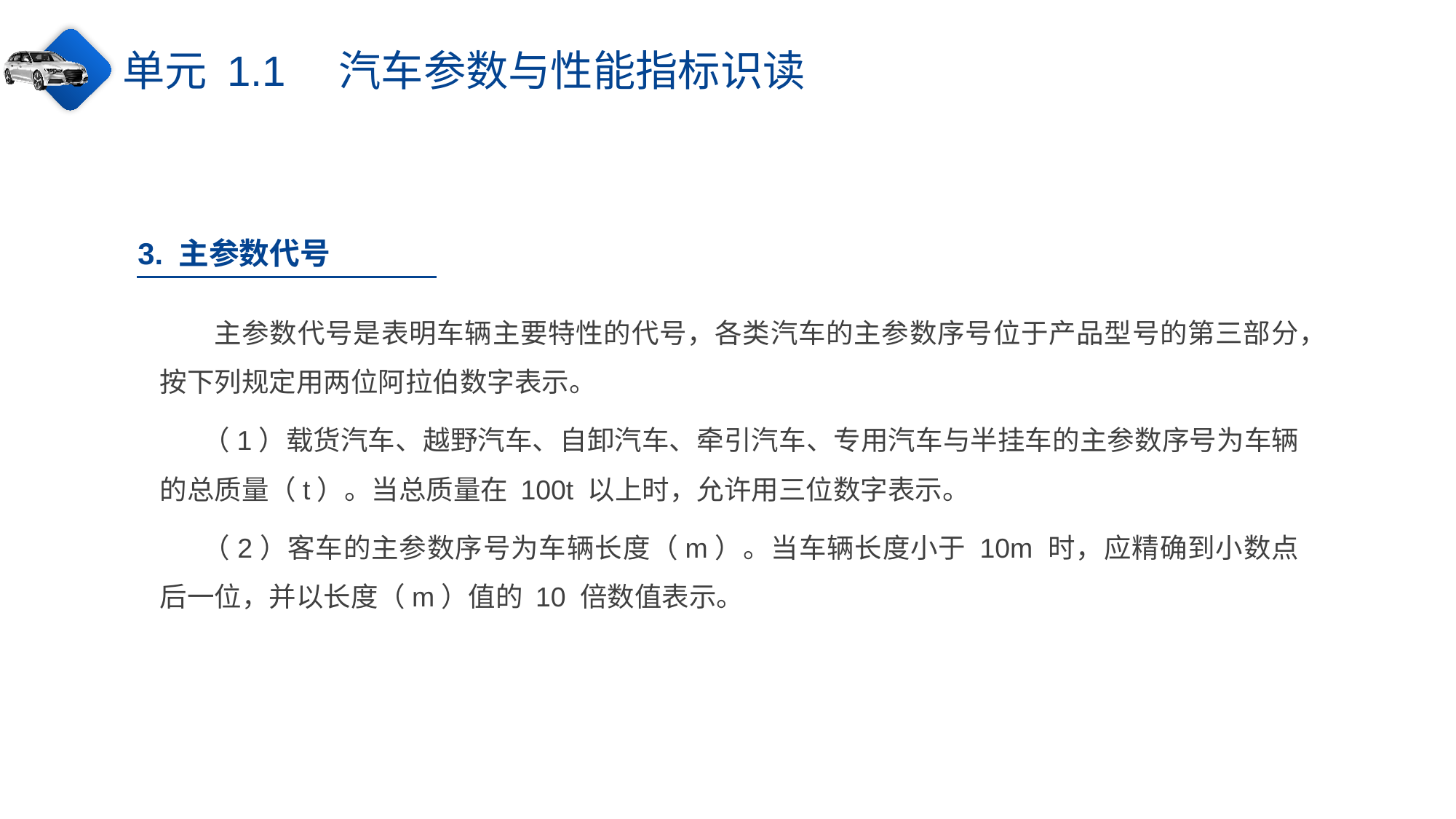

单元 1.1　汽车参数与性能指标识读
3. 主参数代号
主参数代号是表明车辆主要特性的代号，各类汽车的主参数序号位于产品型号的第三部分，按下列规定用两位阿拉伯数字表示。
（1）载货汽车、越野汽车、自卸汽车、牵引汽车、专用汽车与半挂车的主参数序号为车辆的总质量（t）。当总质量在 100t 以上时，允许用三位数字表示。
（2）客车的主参数序号为车辆长度（m）。当车辆长度小于 10m 时，应精确到小数点后一位，并以长度（m）值的 10 倍数值表示。